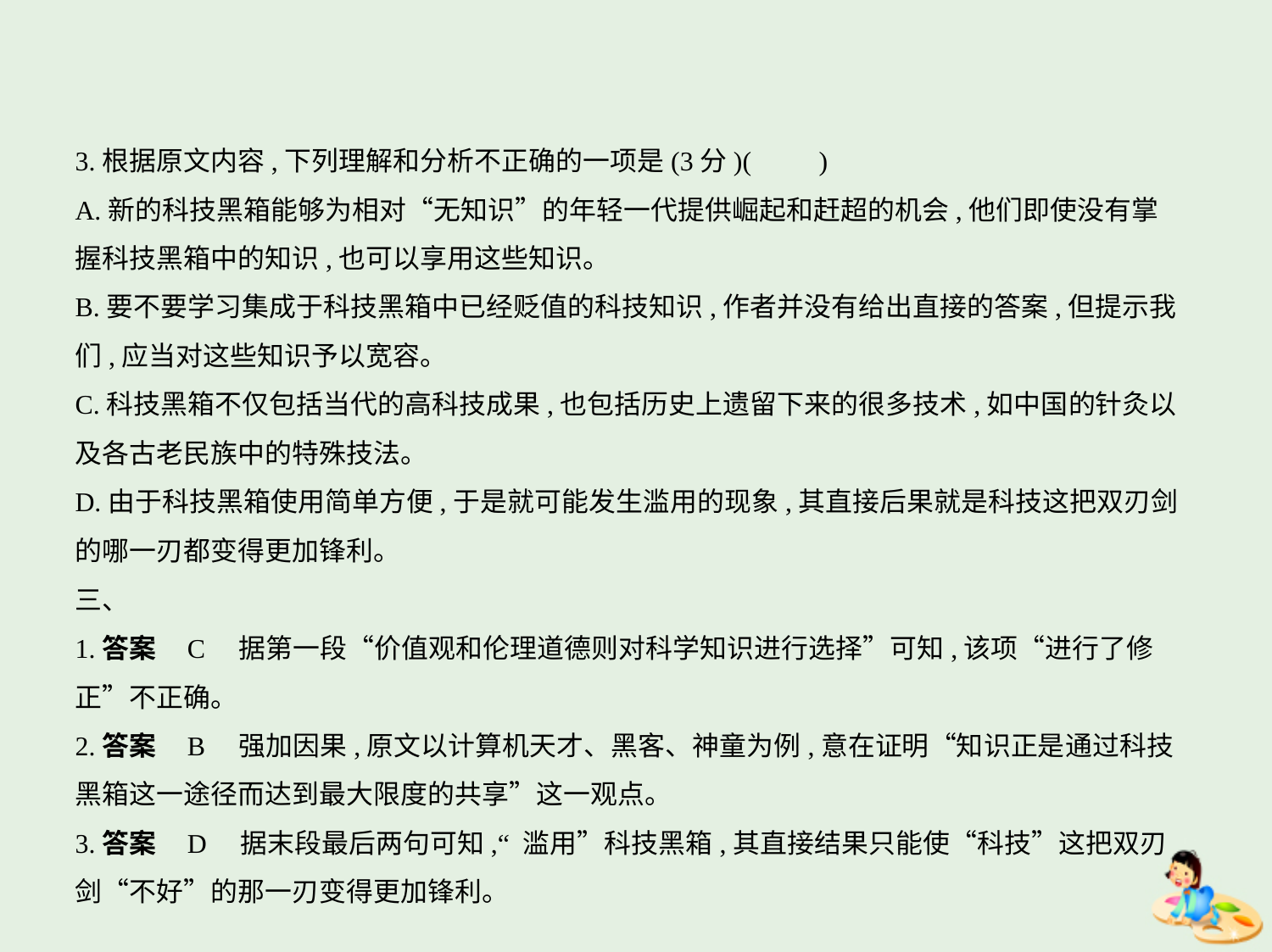

3.根据原文内容,下列理解和分析不正确的一项是(3分)(　　)
A.新的科技黑箱能够为相对“无知识”的年轻一代提供崛起和赶超的机会,他们即使没有掌
握科技黑箱中的知识,也可以享用这些知识。
B.要不要学习集成于科技黑箱中已经贬值的科技知识,作者并没有给出直接的答案,但提示我
们,应当对这些知识予以宽容。
C.科技黑箱不仅包括当代的高科技成果,也包括历史上遗留下来的很多技术,如中国的针灸以
及各古老民族中的特殊技法。
D.由于科技黑箱使用简单方便,于是就可能发生滥用的现象,其直接后果就是科技这把双刃剑
的哪一刃都变得更加锋利。
三、
1.答案    C　据第一段“价值观和伦理道德则对科学知识进行选择”可知,该项“进行了修
正”不正确。
2.答案    B　强加因果,原文以计算机天才、黑客、神童为例,意在证明“知识正是通过科技
黑箱这一途径而达到最大限度的共享”这一观点。
3.答案    D　据末段最后两句可知,“ 滥用”科技黑箱,其直接结果只能使“科技”这把双刃
剑“不好”的那一刃变得更加锋利。